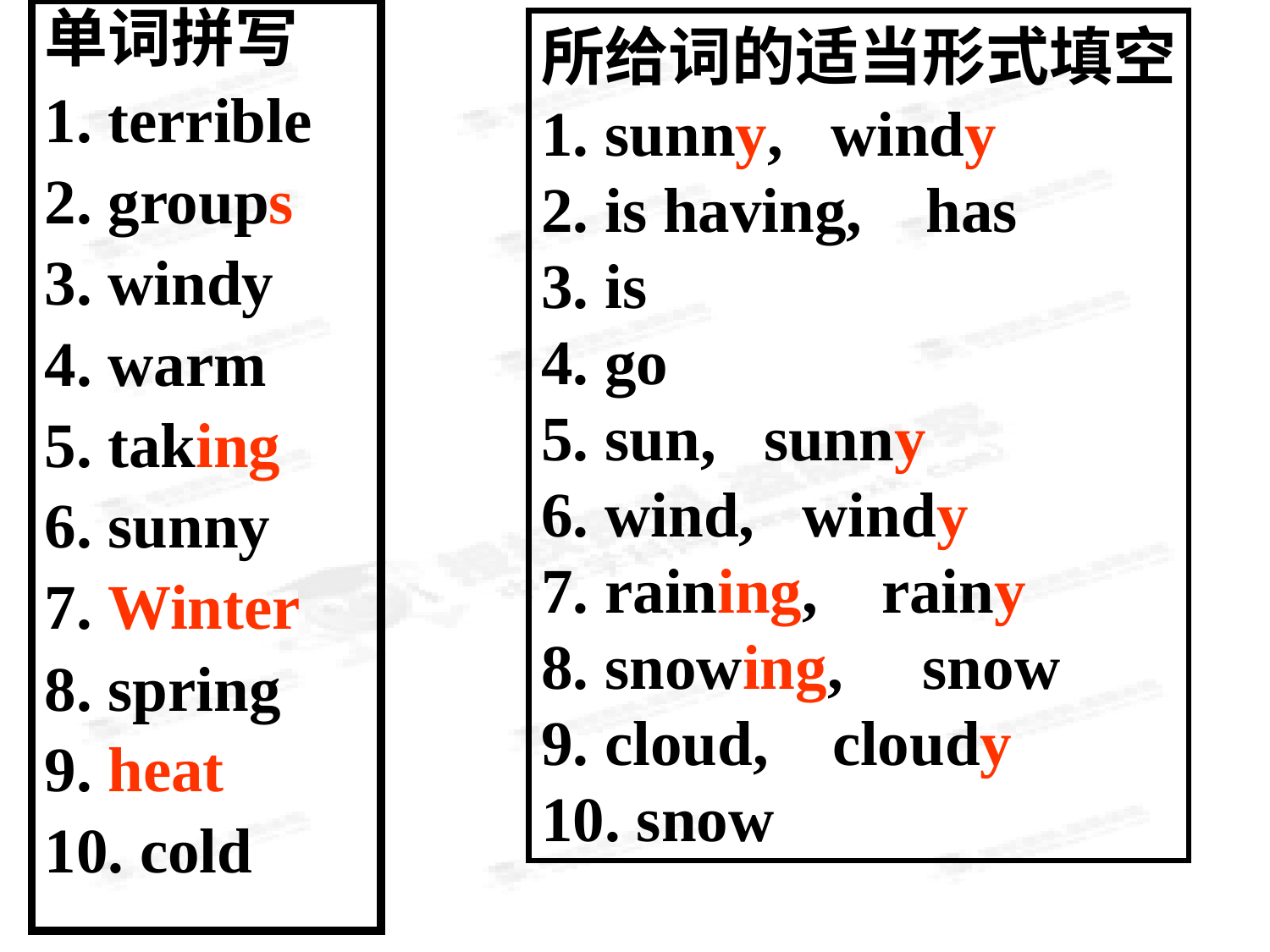

单词拼写
1. terrible
2. groups
3. windy
4. warm
5. taking
6. sunny
7. Winter
8. spring
9. heat
10. cold

所给词的适当形式填空
1. sunny,   windy
2. is having,    has
3. is
4. go
5. sun,   sunny
6. wind,   windy
7. raining,    rainy
8. snowing,     snow
9. cloud,    cloudy
10. snow